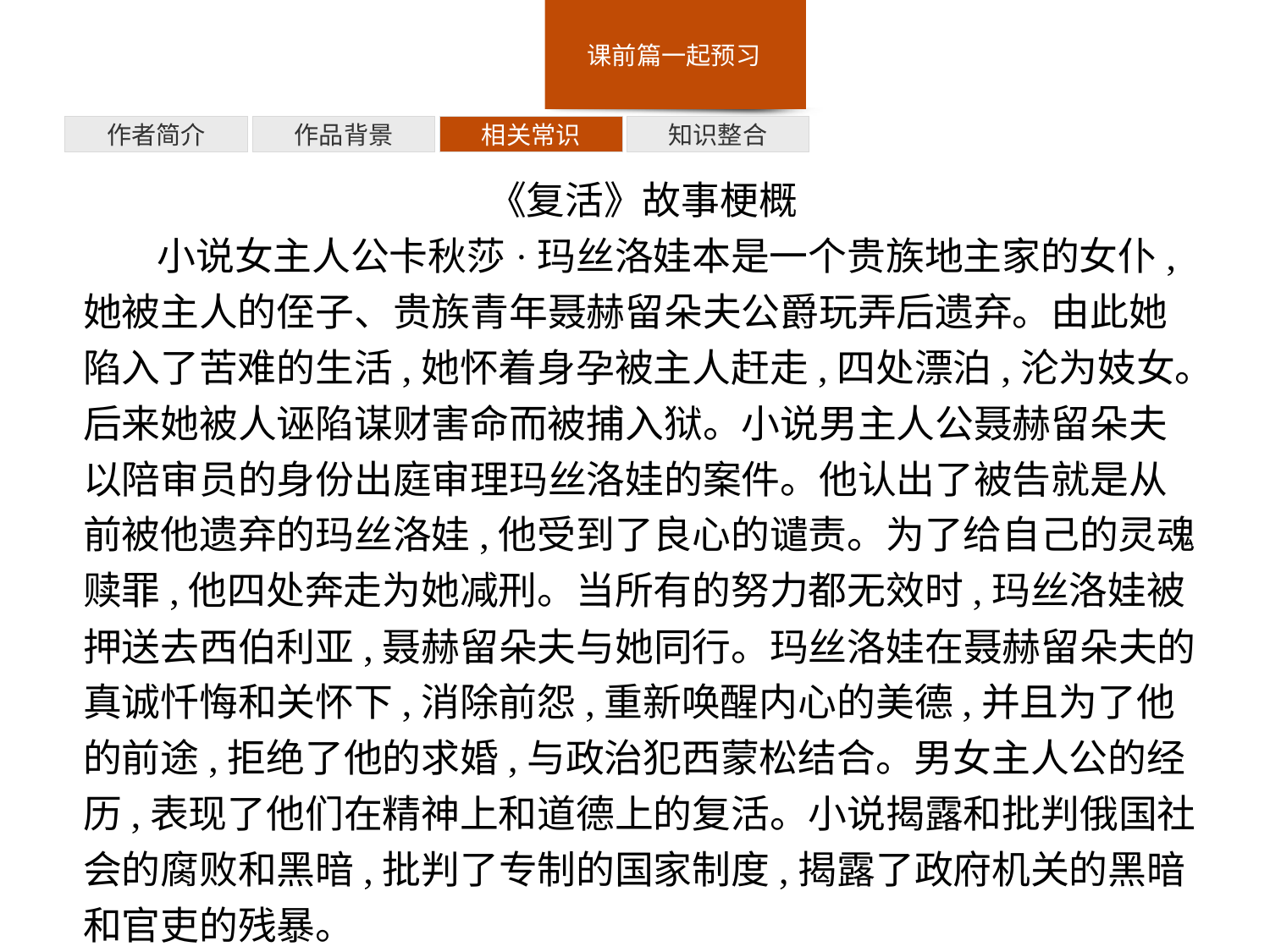

知识整合
相关常识
作品背景
作者简介
《复活》故事梗概
小说女主人公卡秋莎·玛丝洛娃本是一个贵族地主家的女仆,她被主人的侄子、贵族青年聂赫留朵夫公爵玩弄后遗弃。由此她陷入了苦难的生活,她怀着身孕被主人赶走,四处漂泊,沦为妓女。后来她被人诬陷谋财害命而被捕入狱。小说男主人公聂赫留朵夫以陪审员的身份出庭审理玛丝洛娃的案件。他认出了被告就是从前被他遗弃的玛丝洛娃,他受到了良心的谴责。为了给自己的灵魂赎罪,他四处奔走为她减刑。当所有的努力都无效时,玛丝洛娃被押送去西伯利亚,聂赫留朵夫与她同行。玛丝洛娃在聂赫留朵夫的真诚忏悔和关怀下,消除前怨,重新唤醒内心的美德,并且为了他的前途,拒绝了他的求婚,与政治犯西蒙松结合。男女主人公的经历,表现了他们在精神上和道德上的复活。小说揭露和批判俄国社会的腐败和黑暗,批判了专制的国家制度,揭露了政府机关的黑暗和官吏的残暴。